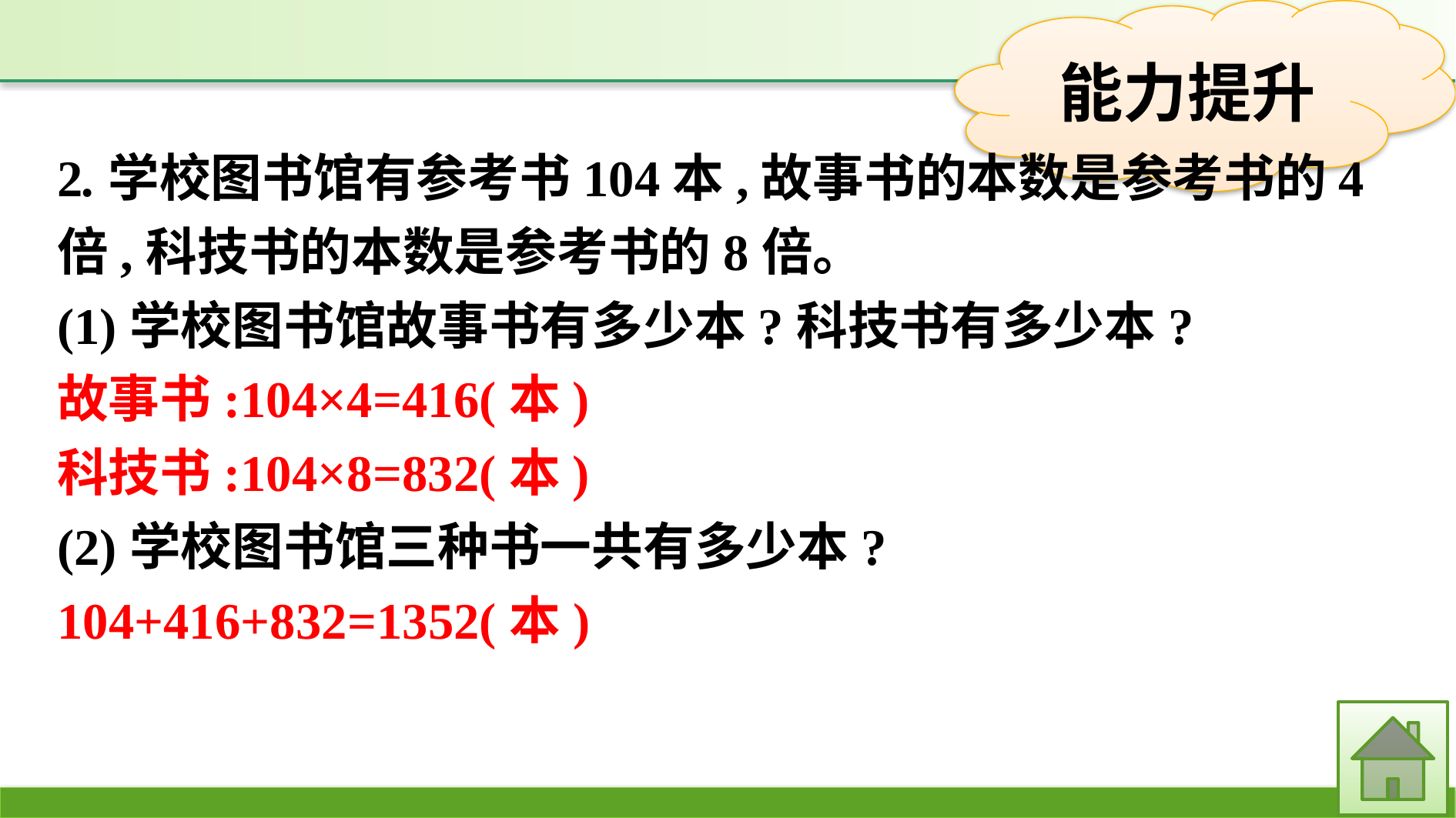

2.学校图书馆有参考书104本,故事书的本数是参考书的4倍,科技书的本数是参考书的8倍。
(1)学校图书馆故事书有多少本?科技书有多少本?
故事书:104×4=416(本)
科技书:104×8=832(本)
(2)学校图书馆三种书一共有多少本?
104+416+832=1352(本)